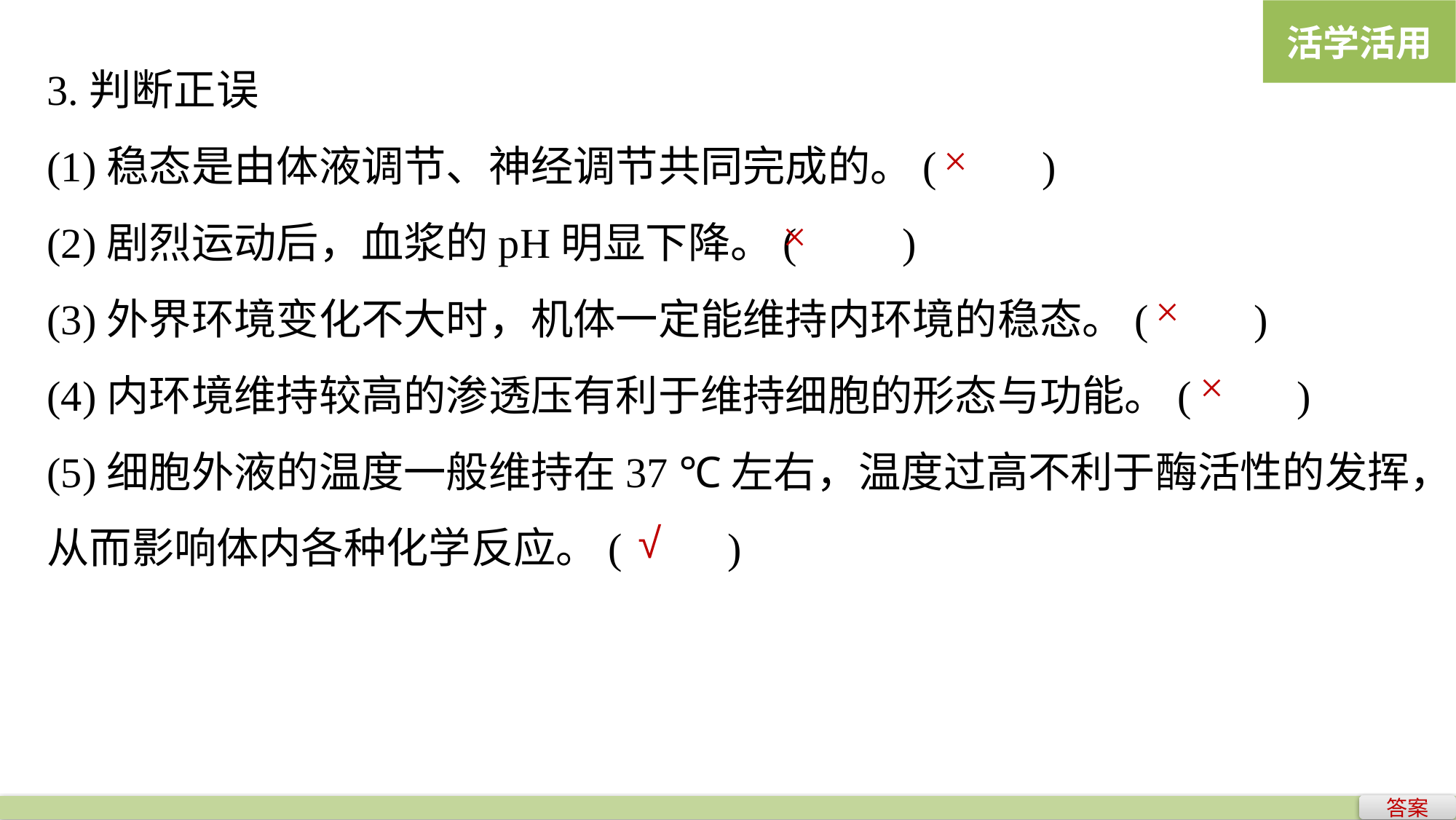

活学活用
3.判断正误
(1)稳态是由体液调节、神经调节共同完成的。(　　)
(2)剧烈运动后，血浆的pH明显下降。(　　)
(3)外界环境变化不大时，机体一定能维持内环境的稳态。(　　)
(4)内环境维持较高的渗透压有利于维持细胞的形态与功能。(　　)
(5)细胞外液的温度一般维持在37 ℃左右，温度过高不利于酶活性的发挥，从而影响体内各种化学反应。(　　)
×
×
×
×
√
答案